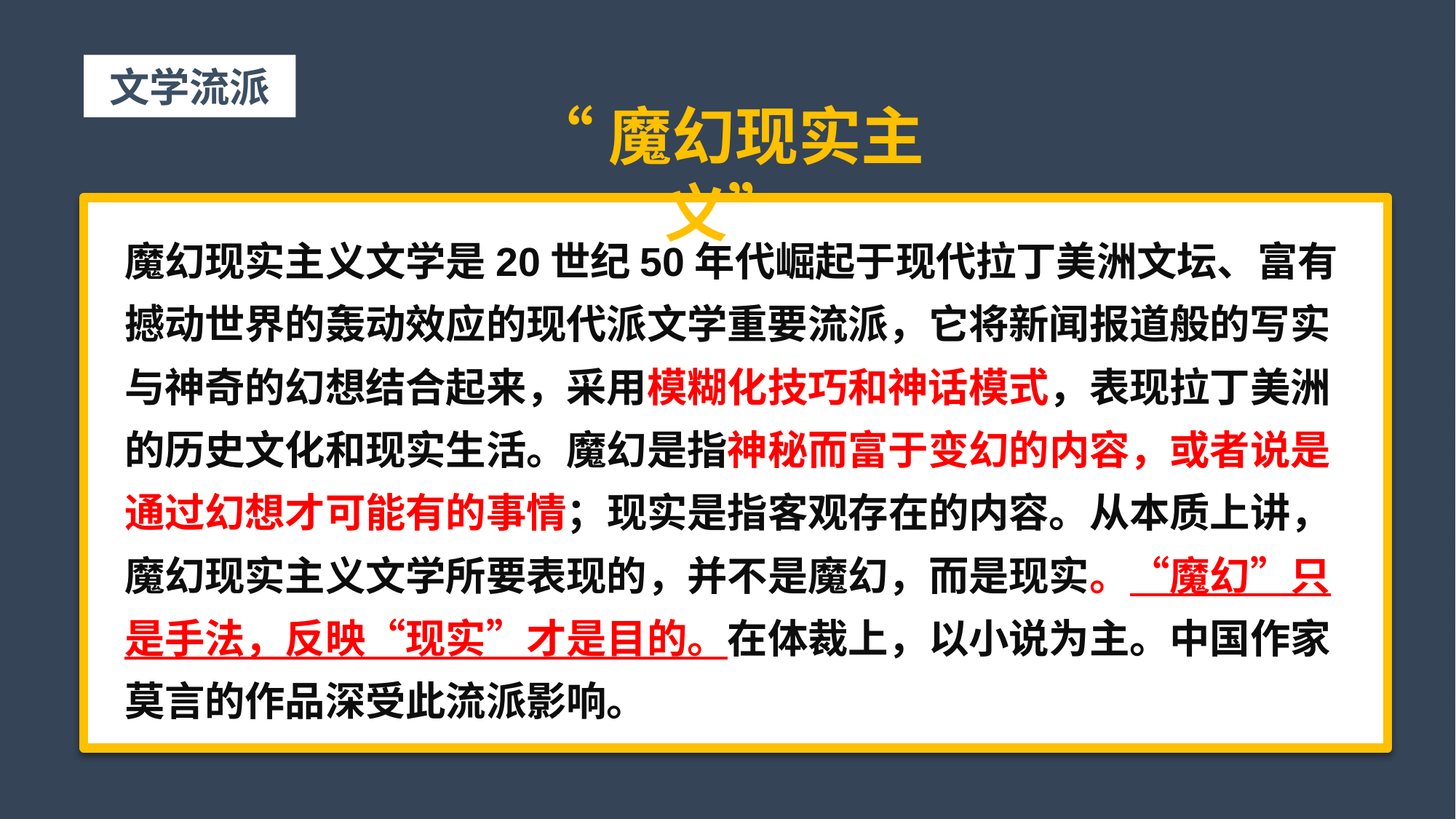

文学流派
“魔幻现实主义”
魔幻现实主义文学是20世纪50年代崛起于现代拉丁美洲文坛、富有撼动世界的轰动效应的现代派文学重要流派，它将新闻报道般的写实与神奇的幻想结合起来，采用模糊化技巧和神话模式，表现拉丁美洲的历史文化和现实生活。魔幻是指神秘而富于变幻的内容，或者说是通过幻想才可能有的事情；现实是指客观存在的内容。从本质上讲，魔幻现实主义文学所要表现的，并不是魔幻，而是现实。“魔幻”只是手法，反映“现实”才是目的。在体裁上，以小说为主。中国作家莫言的作品深受此流派影响。